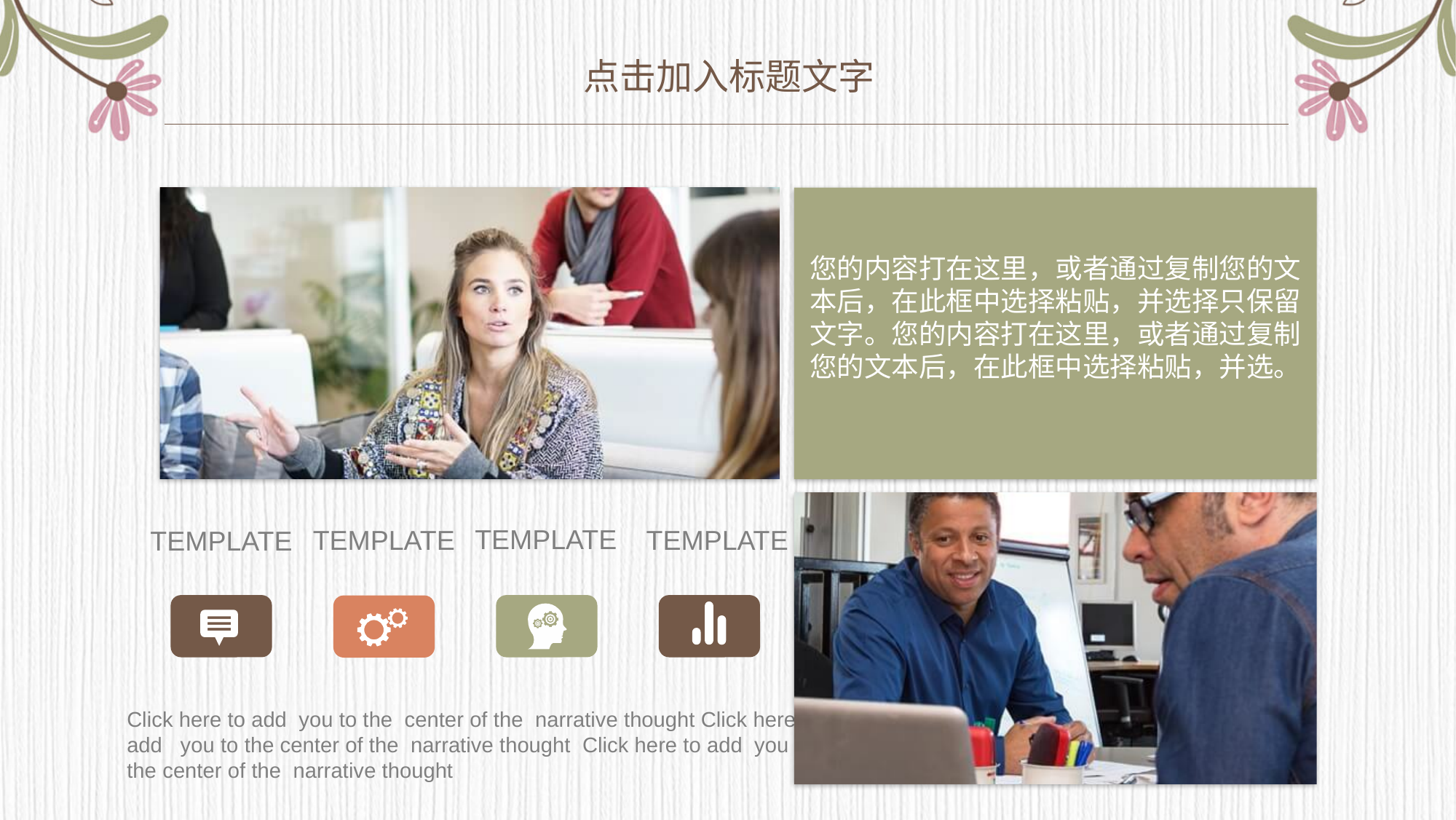

点击加入标题文字

您的内容打在这里，或者通过复制您的文本后，在此框中选择粘贴，并选择只保留文字。您的内容打在这里，或者通过复制您的文本后，在此框中选择粘贴，并选。

TEMPLATE
TEMPLATE
TEMPLATE
TEMPLATE

Click here to add  you to the  center of the  narrative thought Click here to
add   you to the center of the  narrative thought  Click here to add  you to
the center of the  narrative thought